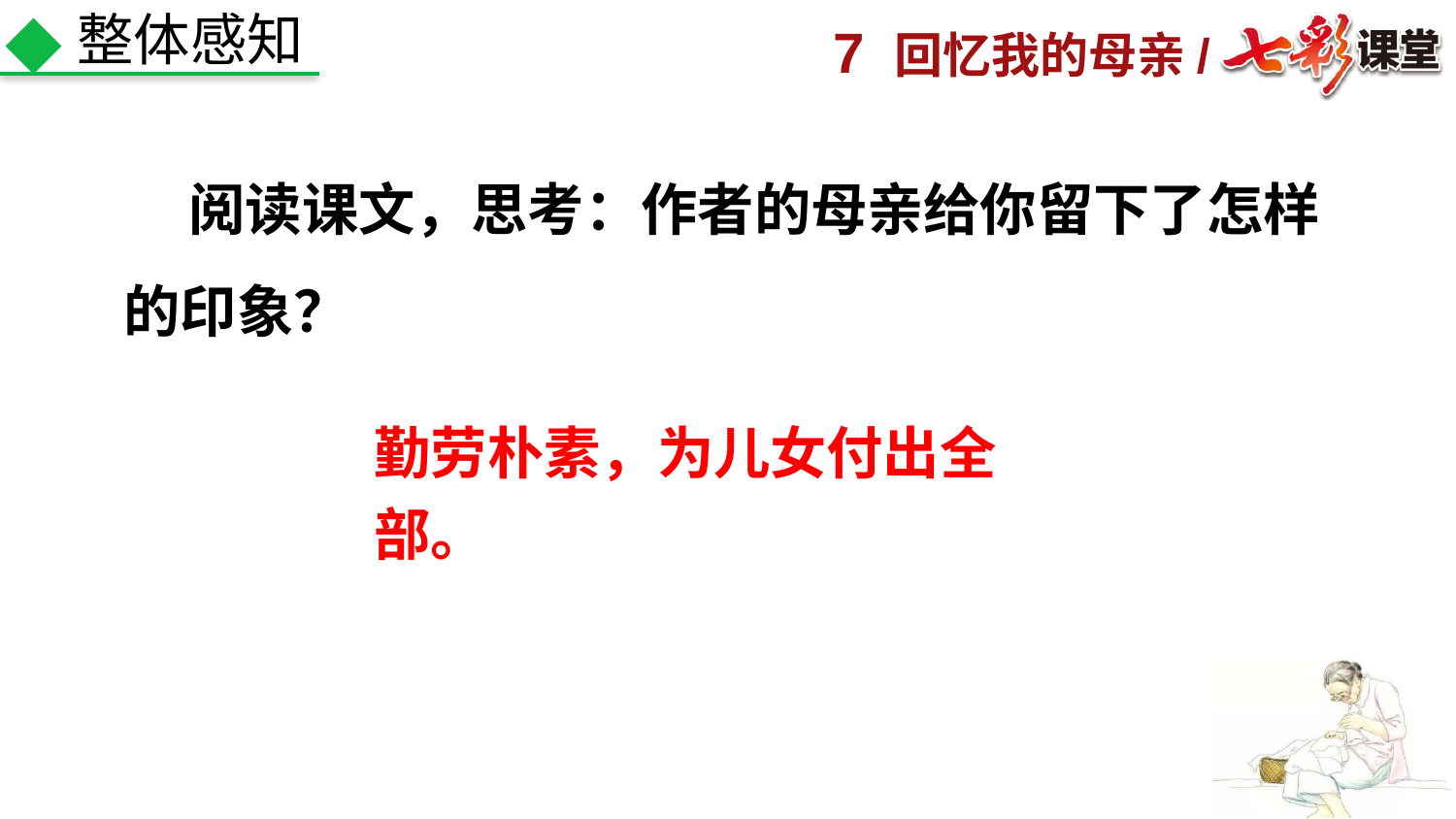

整体感知

    阅读课文，思考：作者的母亲给你留下了怎样的印象？
勤劳朴素，为儿女付出全部。